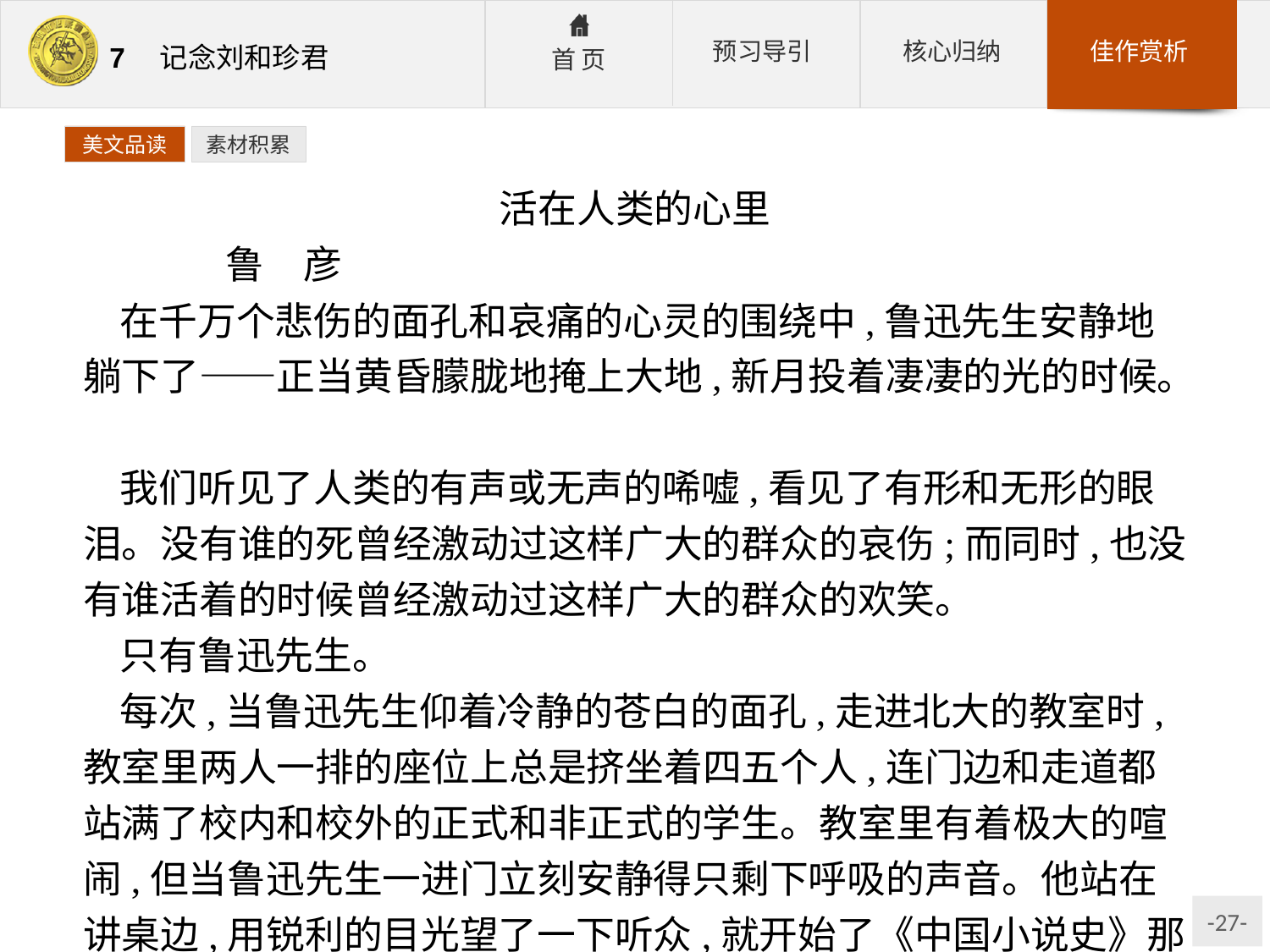

美文品读
素材积累
活在人类的心里
	鲁　彦
在千万个悲伤的面孔和哀痛的心灵的围绕中,鲁迅先生安静地躺下了——正当黄昏朦胧地掩上大地,新月投着凄凄的光的时候。
我们听见了人类的有声或无声的唏嘘,看见了有形和无形的眼泪。没有谁的死曾经激动过这样广大的群众的哀伤;而同时,也没有谁活着的时候曾经激动过这样广大的群众的欢笑。
只有鲁迅先生。
每次,当鲁迅先生仰着冷静的苍白的面孔,走进北大的教室时,教室里两人一排的座位上总是挤坐着四五个人,连门边和走道都站满了校内和校外的正式和非正式的学生。教室里有着极大的喧闹,但当鲁迅先生一进门立刻安静得只剩下呼吸的声音。他站在讲桌边,用锐利的目光望了一下听众,就开始了《中国小说史》那一课题。